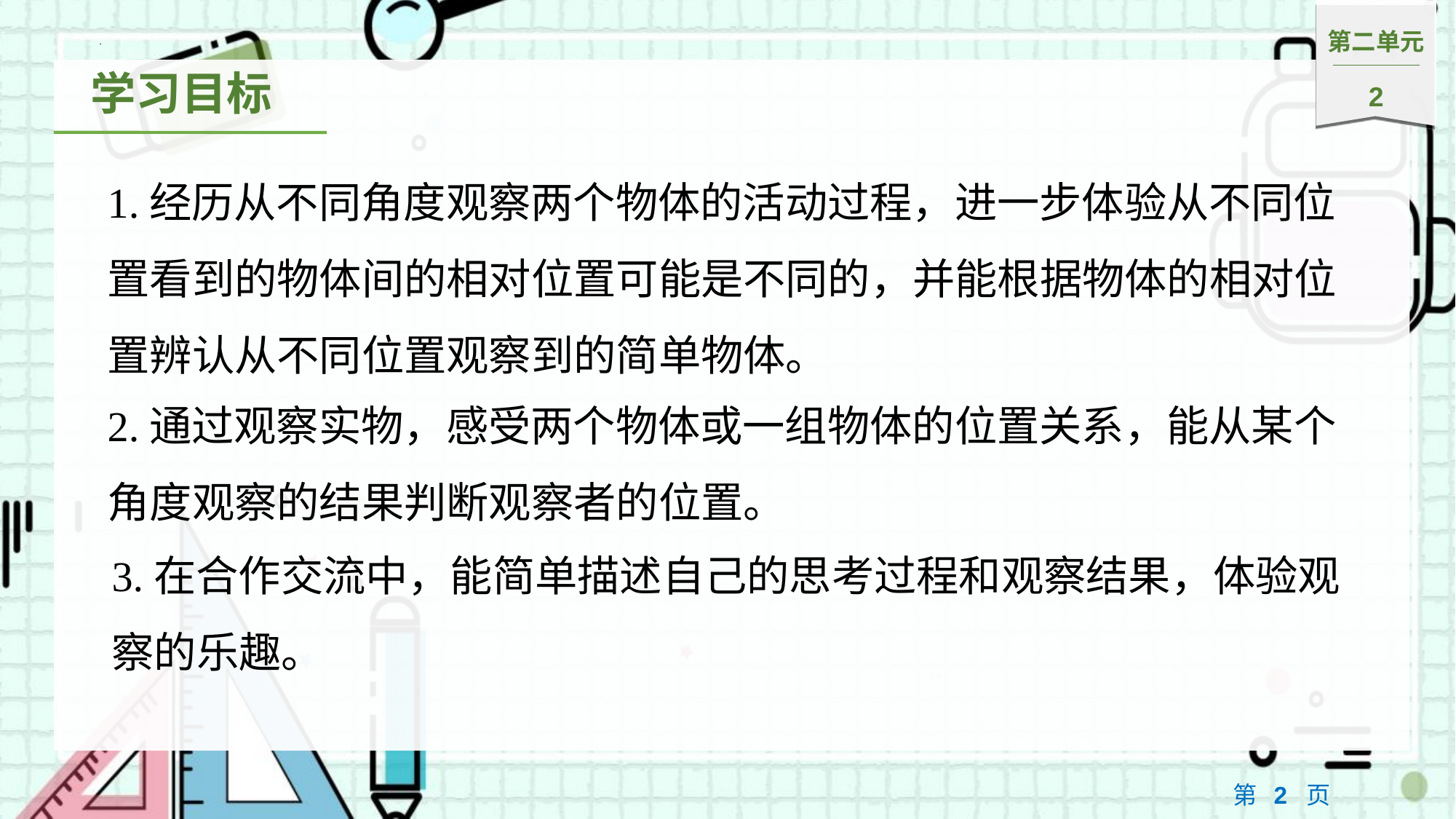

1.经历从不同角度观察两个物体的活动过程，进一步体验从不同位置看到的物体间的相对位置可能是不同的，并能根据物体的相对位置辨认从不同位置观察到的简单物体。
2.通过观察实物，感受两个物体或一组物体的位置关系，能从某个角度观察的结果判断观察者的位置。
3.在合作交流中，能简单描述自己的思考过程和观察结果，体验观察的乐趣。